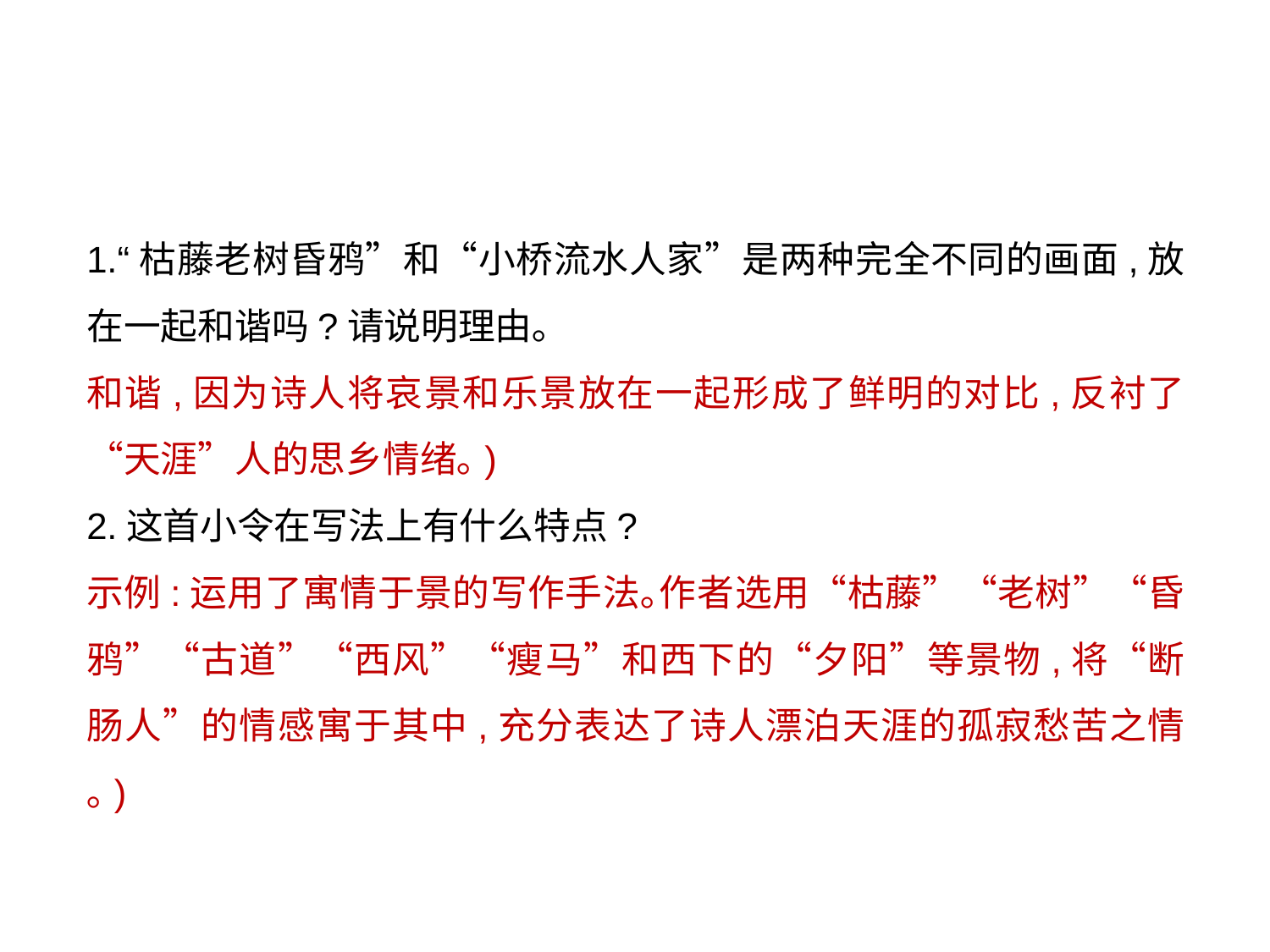

1.“枯藤老树昏鸦”和“小桥流水人家”是两种完全不同的画面,放在一起和谐吗?请说明理由｡
和谐,因为诗人将哀景和乐景放在一起形成了鲜明的对比,反衬了“天涯”人的思乡情绪｡)
2.这首小令在写法上有什么特点?
示例:运用了寓情于景的写作手法｡作者选用“枯藤”“老树”“昏鸦”“古道”“西风”“瘦马”和西下的“夕阳”等景物,将“断肠人”的情感寓于其中,充分表达了诗人漂泊天涯的孤寂愁苦之情｡)